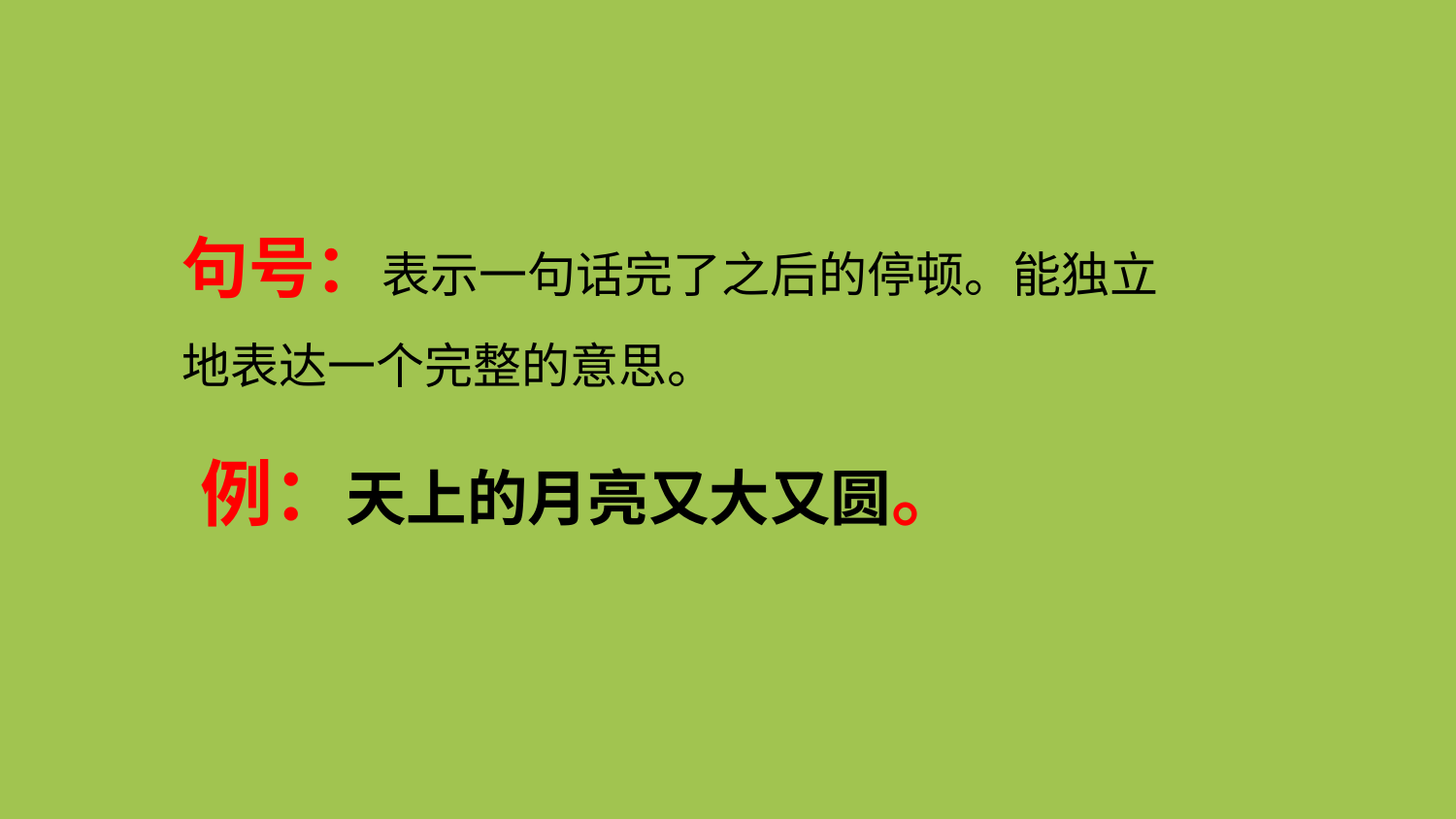

句号：表示一句话完了之后的停顿。能独立地表达一个完整的意思。
例：天上的月亮又大又圆。